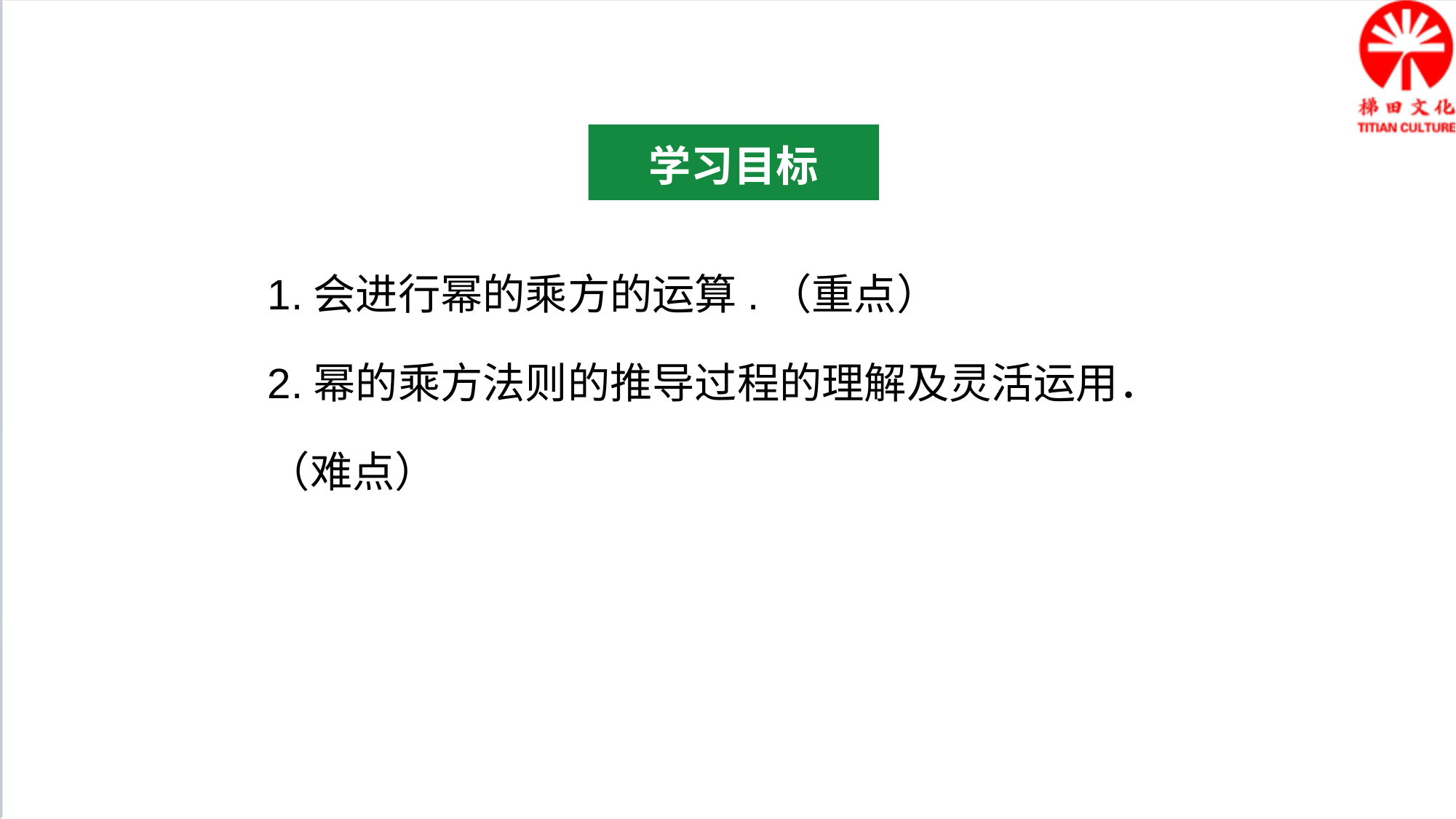

学习目标
1.会进行幂的乘方的运算.（重点）
2.幂的乘方法则的推导过程的理解及灵活运用．
（难点）